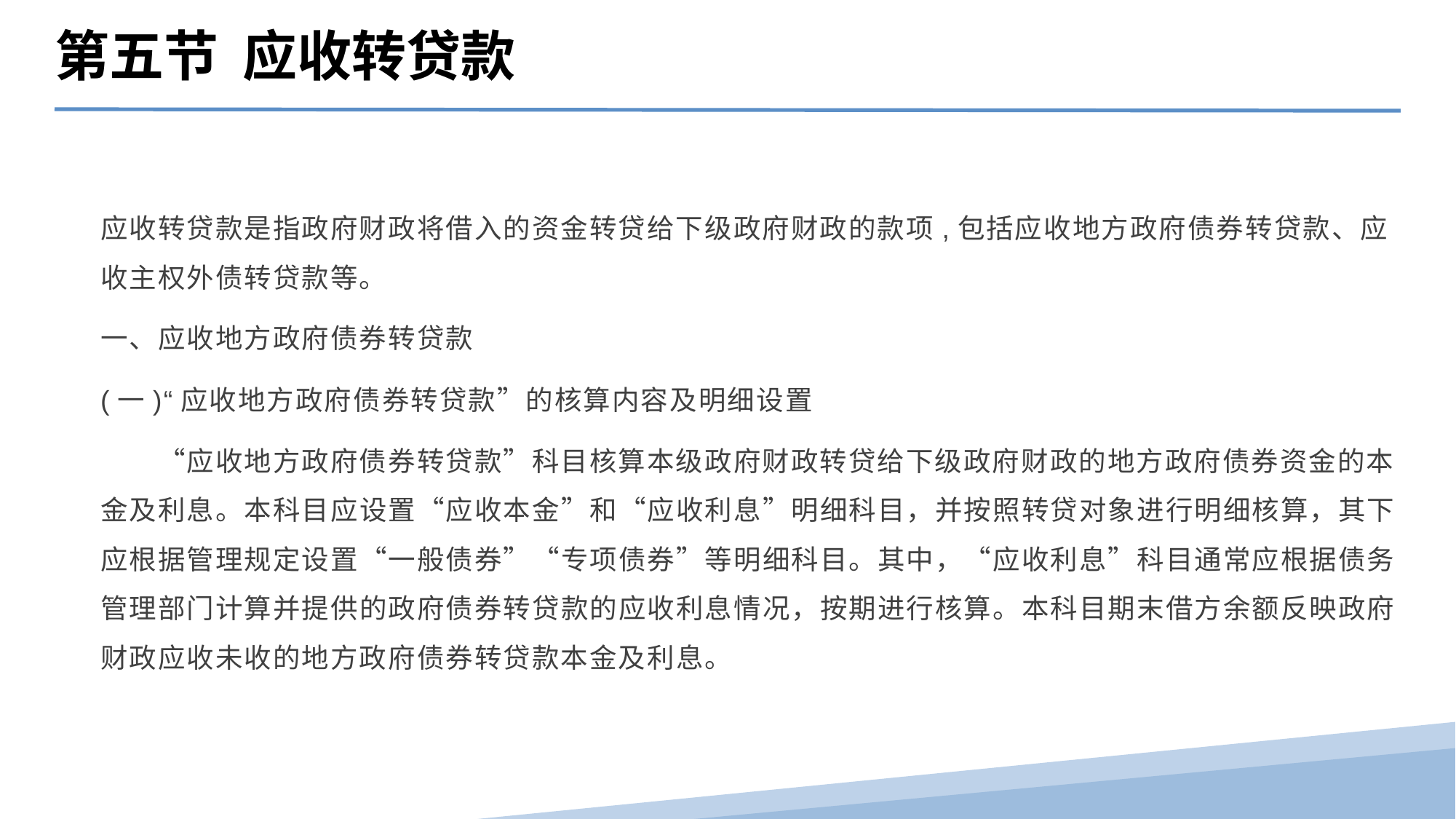

第五节  应收转贷款
应收转贷款是指政府财政将借入的资金转贷给下级政府财政的款项,包括应收地方政府债券转贷款、应收主权外债转贷款等。
一、应收地方政府债券转贷款
(一)“应收地方政府债券转贷款”的核算内容及明细设置
　　“应收地方政府债券转贷款”科目核算本级政府财政转贷给下级政府财政的地方政府债券资金的本金及利息。本科目应设置“应收本金”和“应收利息”明细科目，并按照转贷对象进行明细核算，其下应根据管理规定设置“一般债券”“专项债券”等明细科目。其中，“应收利息”科目通常应根据债务管理部门计算并提供的政府债券转贷款的应收利息情况，按期进行核算。本科目期末借方余额反映政府财政应收未收的地方政府债券转贷款本金及利息。